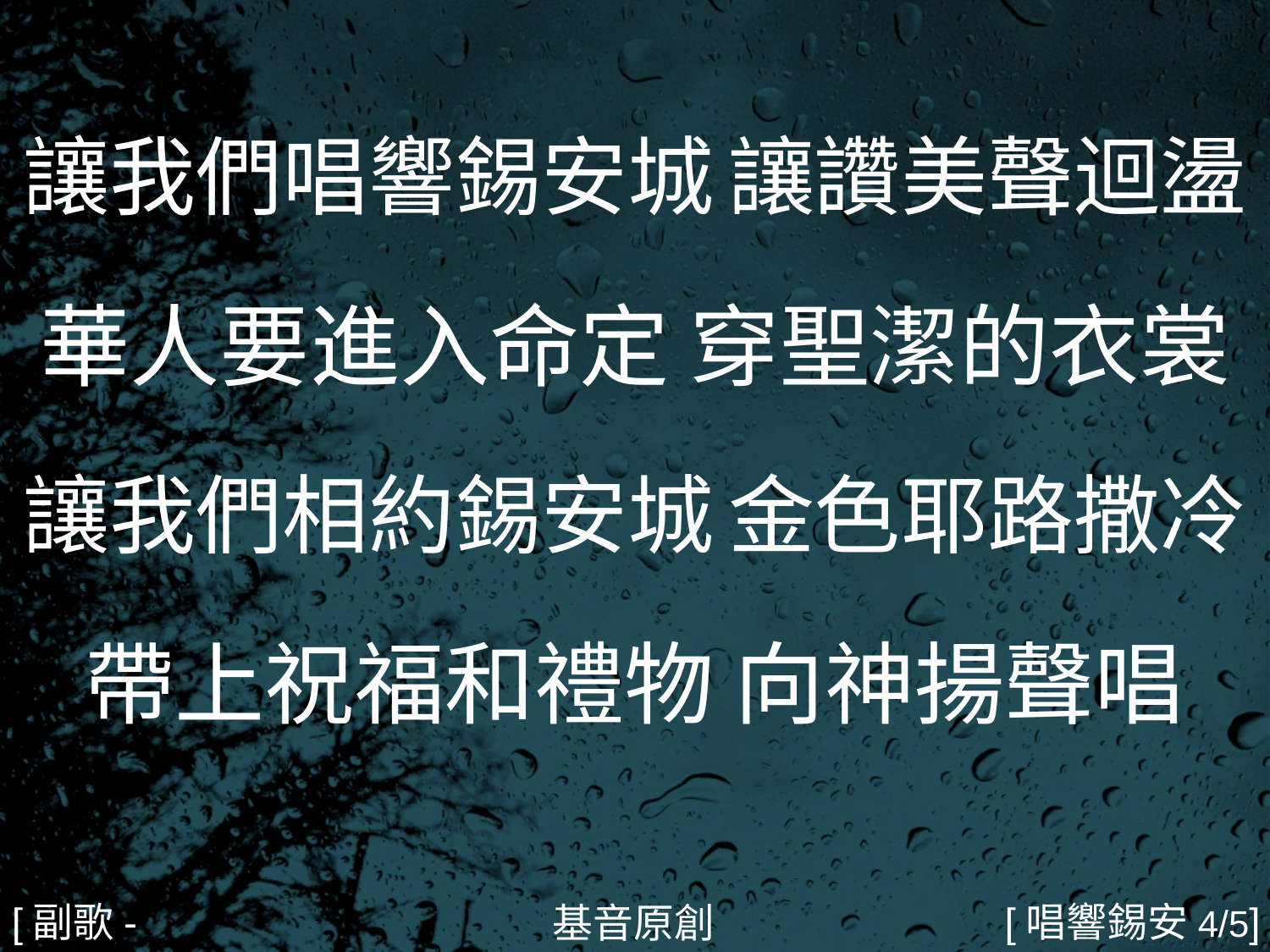

讓我們唱響錫安城 讓讚美聲迴盪

華人要進入命定 穿聖潔的衣裳

讓我們相約錫安城 金色耶路撒冷

帶上祝福和禮物 向神揚聲唱
#

[副歌-2]
[唱響錫安4/5]
基音原創